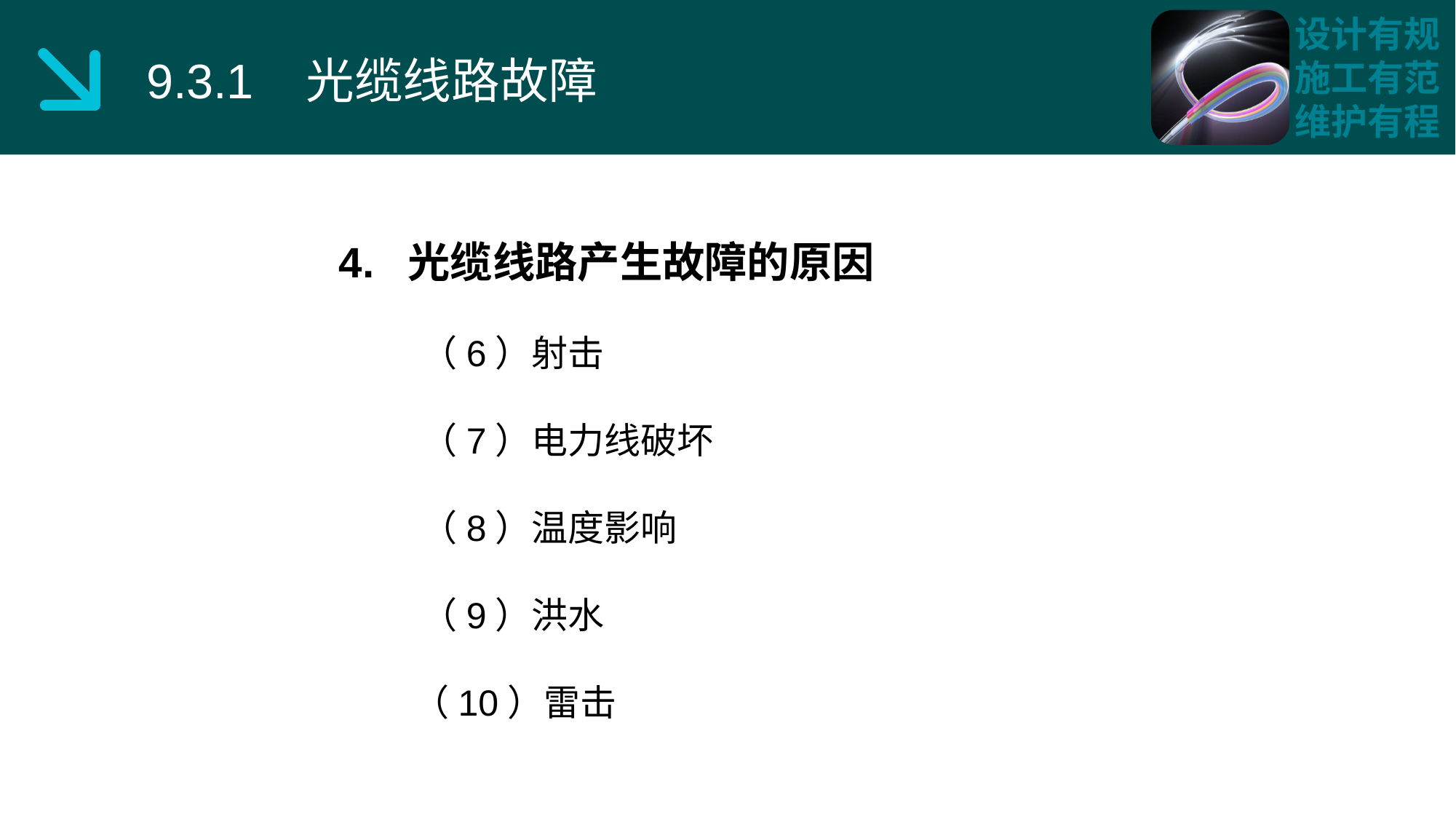

9.3.1   光缆线路故障

4.  光缆线路产生故障的原因

         （6）射击

         （7）电力线破坏

         （8）温度影响

         （9）洪水

        （10）雷击